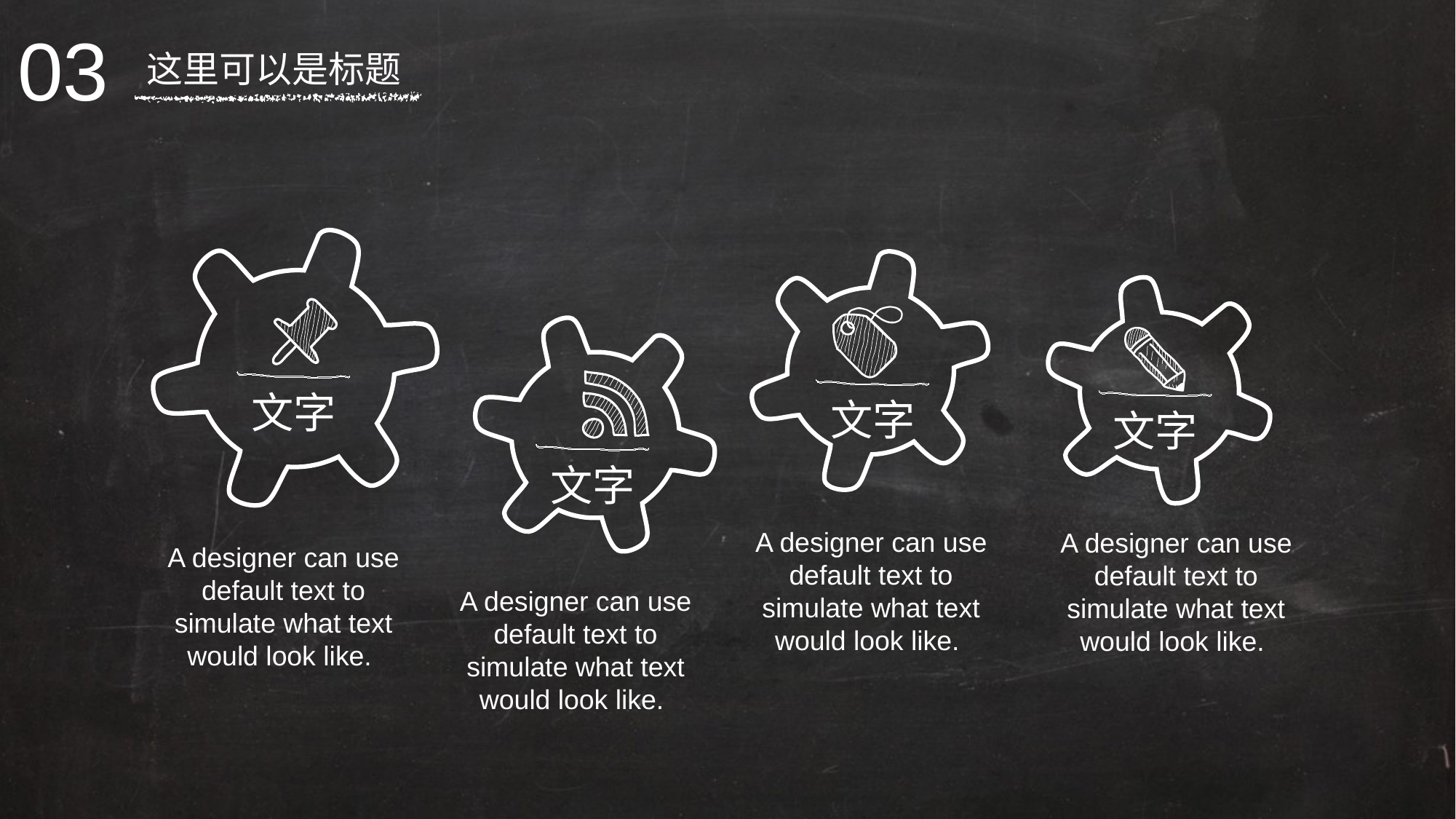

03
这里可以是标题

文字
文字

文字

文字
A designer can use default text to simulate what text would look like.
A designer can use default text to simulate what text would look like.
A designer can use default text to simulate what text would look like.
A designer can use default text to simulate what text would look like.